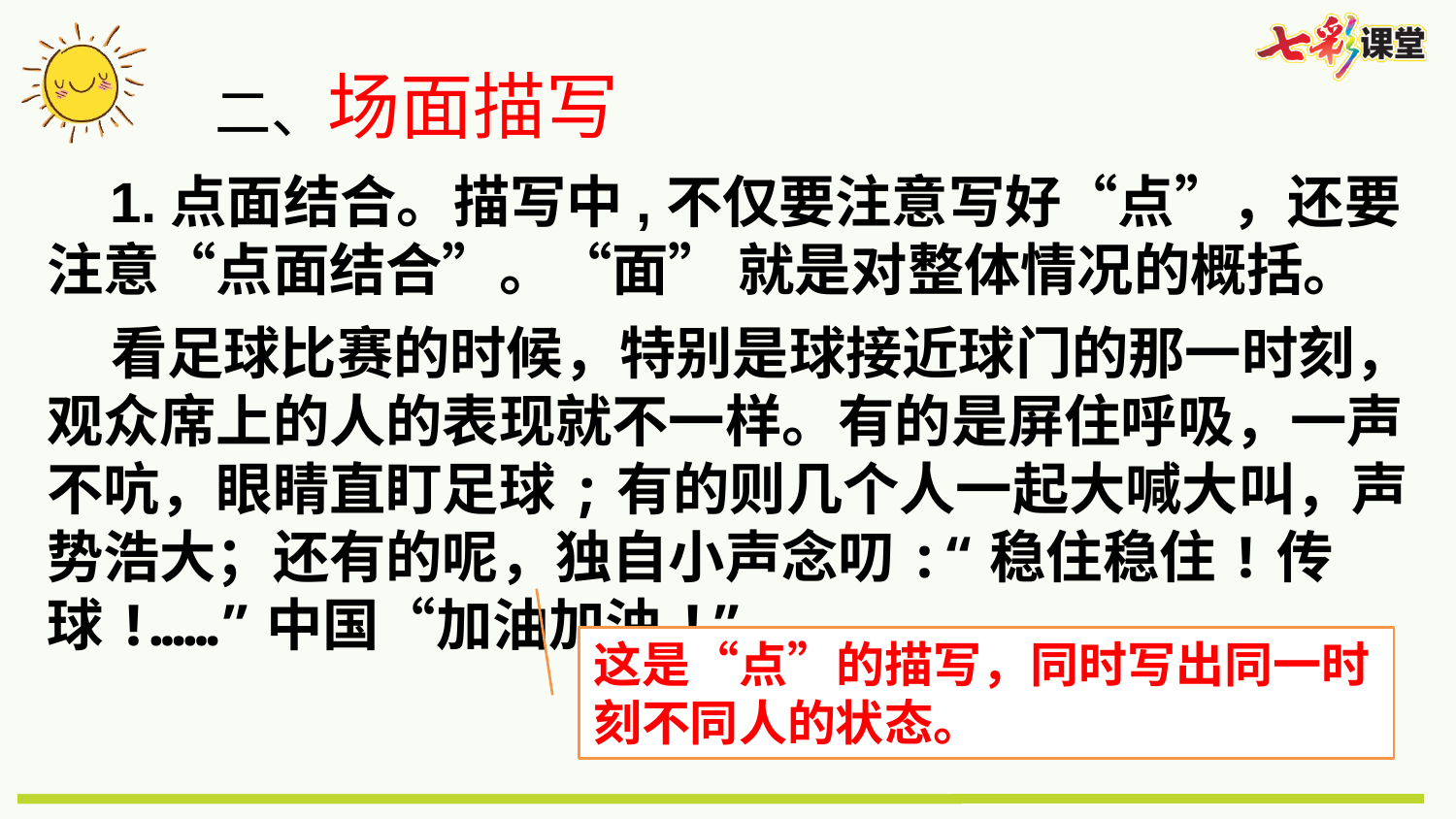

二、场面描写
    1.点面结合。描写中,不仅要注意写好“点”，还要注意“点面结合”。“面” 就是对整体情况的概括。
    看足球比赛的时候，特别是球接近球门的那一时刻，
观众席上的人的表现就不一样。有的是屏住呼吸，一声不吭，眼睛直盯足球;有的则几个人一起大喊大叫，声势浩大；还有的呢，独自小声念叨:“稳住稳住!传球!……”中国“加油加油!”
这是“点”的描写，同时写出同一时刻不同人的状态。